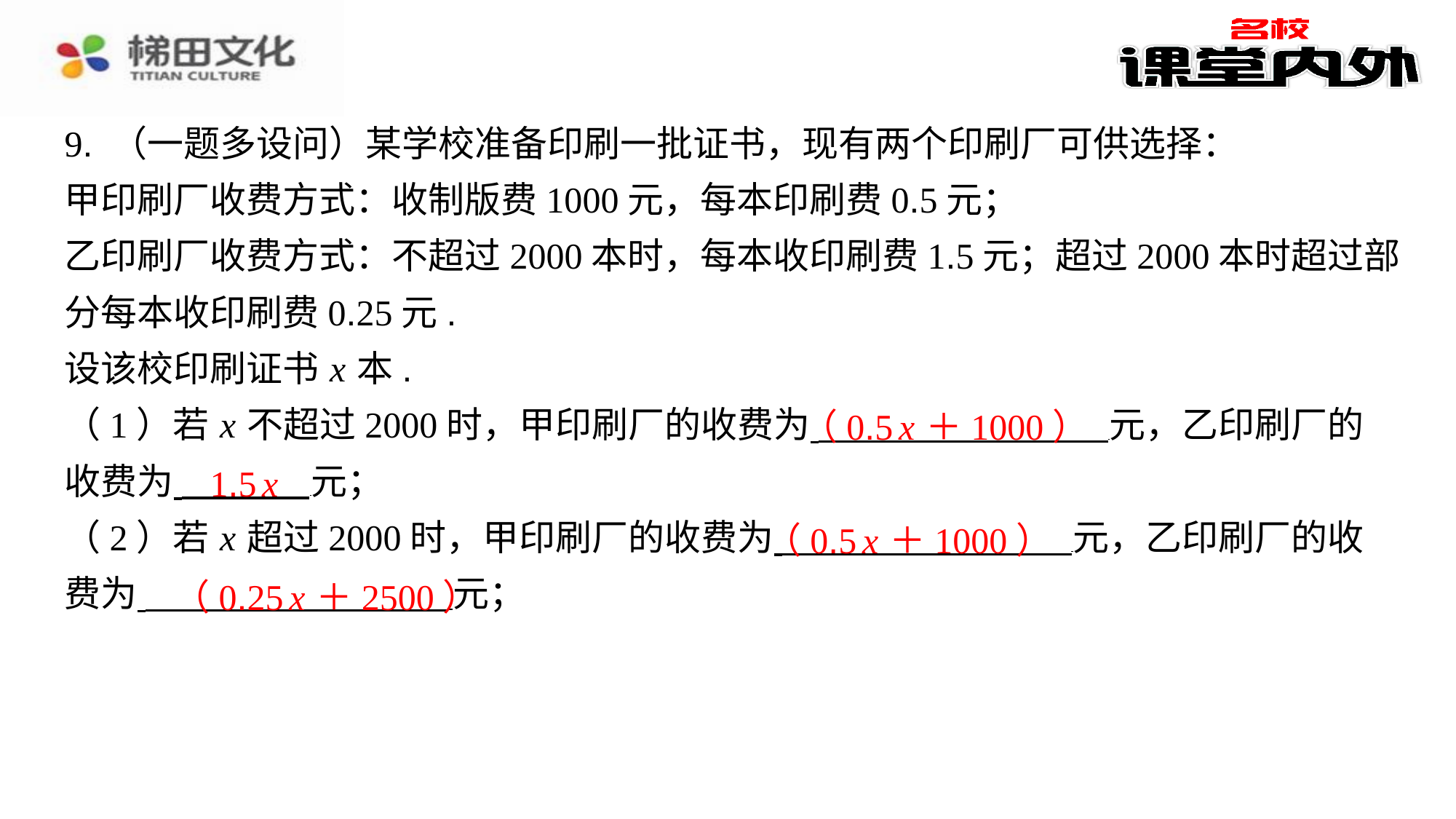

9. （一题多设问）某学校准备印刷一批证书，现有两个印刷厂可供选择：
甲印刷厂收费方式：收制版费1000元，每本印刷费0.5元；
乙印刷厂收费方式：不超过2000本时，每本收印刷费1.5元；超过2000本时超过部
分每本收印刷费0.25元.
设该校印刷证书 x 本.
（1）若 x 不超过2000时，甲印刷厂的收费为                                             元，乙印刷厂的
收费为                     元；
（2）若 x 超过2000时，甲印刷厂的收费为                                             元，乙印刷厂的收
费为                                               元；
（0.5 x ＋1000）
1.5 x
（0.5 x ＋1000）
（0.25 x ＋2500）